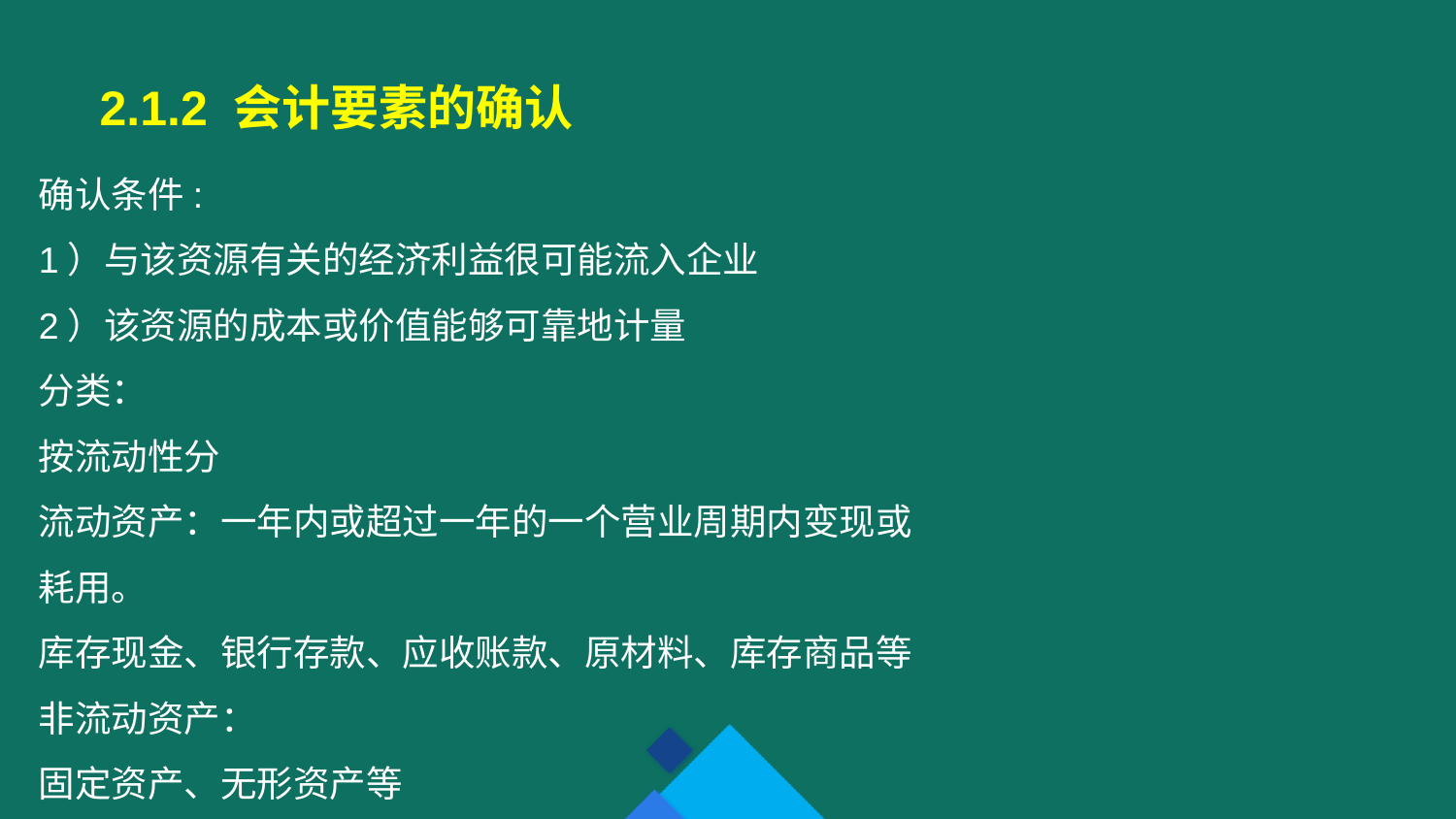

2.1.2 会计要素的确认
确认条件:
1）与该资源有关的经济利益很可能流入企业
2）该资源的成本或价值能够可靠地计量
分类：
按流动性分
流动资产：一年内或超过一年的一个营业周期内变现或耗用。
库存现金、银行存款、应收账款、原材料、库存商品等
非流动资产：
固定资产、无形资产等